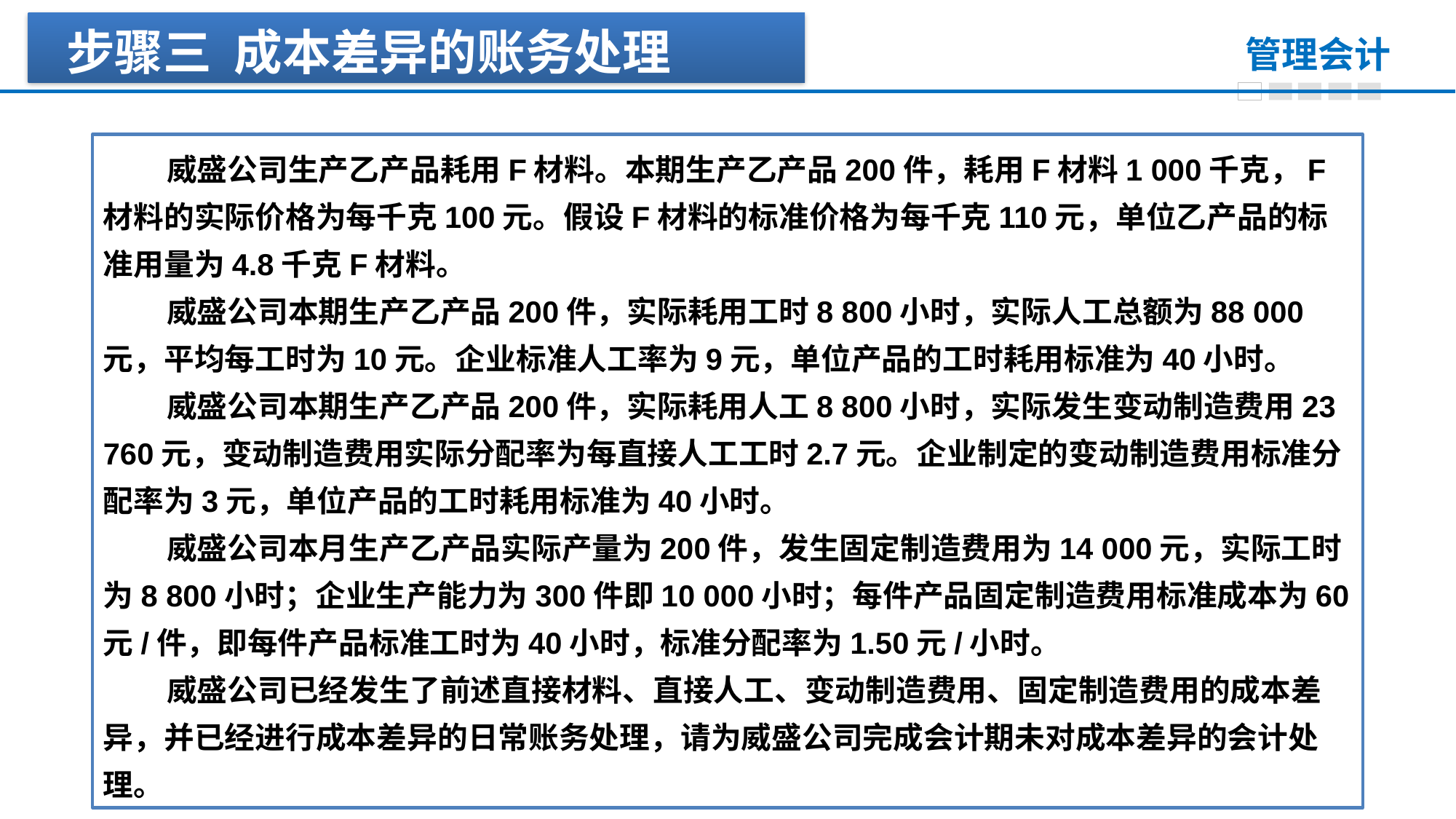

步骤三  成本差异的账务处理
  威盛公司生产乙产品耗用F材料。本期生产乙产品200件，耗用F材料1 000千克，F材料的实际价格为每千克100元。假设F材料的标准价格为每千克110元，单位乙产品的标准用量为4.8千克F材料。
  威盛公司本期生产乙产品200件，实际耗用工时8 800小时，实际人工总额为88 000元，平均每工时为10元。企业标准人工率为9元，单位产品的工时耗用标准为40小时。
  威盛公司本期生产乙产品200件，实际耗用人工8 800小时，实际发生变动制造费用23 760元，变动制造费用实际分配率为每直接人工工时2.7元。企业制定的变动制造费用标准分配率为3元，单位产品的工时耗用标准为40小时。
  威盛公司本月生产乙产品实际产量为200件，发生固定制造费用为14 000元，实际工时为8 800小时；企业生产能力为300件即10 000小时；每件产品固定制造费用标准成本为60元/件，即每件产品标准工时为40小时，标准分配率为1.50元/小时。
  威盛公司已经发生了前述直接材料、直接人工、变动制造费用、固定制造费用的成本差异，并已经进行成本差异的日常账务处理，请为威盛公司完成会计期未对成本差异的会计处理。